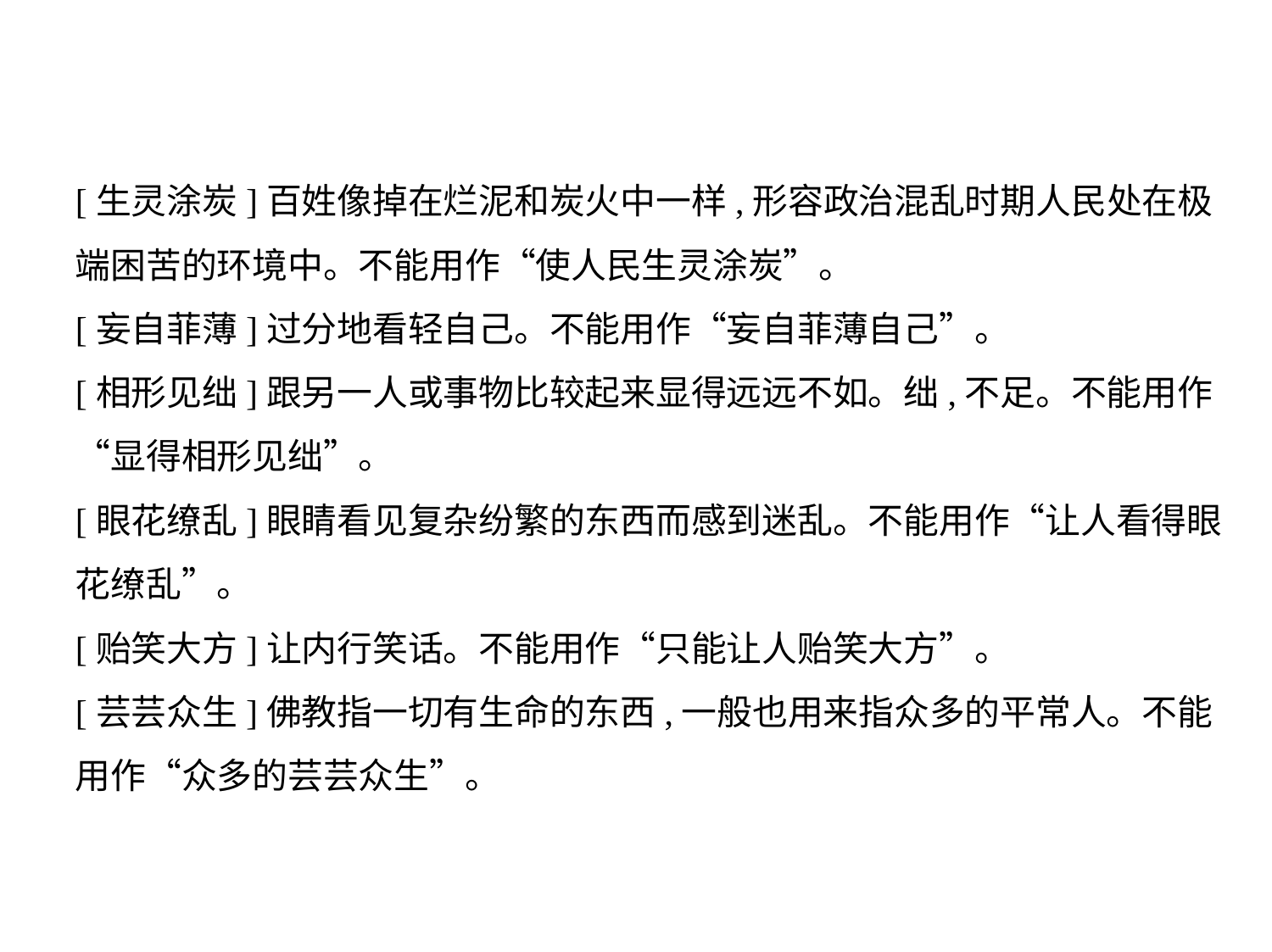

[生灵涂炭]百姓像掉在烂泥和炭火中一样,形容政治混乱时期人民处在极
端困苦的环境中。不能用作“使人民生灵涂炭”。
[妄自菲薄]过分地看轻自己。不能用作“妄自菲薄自己”。
[相形见绌]跟另一人或事物比较起来显得远远不如。绌,不足。不能用作
“显得相形见绌”。
[眼花缭乱]眼睛看见复杂纷繁的东西而感到迷乱。不能用作“让人看得眼
花缭乱”。
[贻笑大方]让内行笑话。不能用作“只能让人贻笑大方”。
[芸芸众生]佛教指一切有生命的东西,一般也用来指众多的平常人。不能
用作“众多的芸芸众生”。